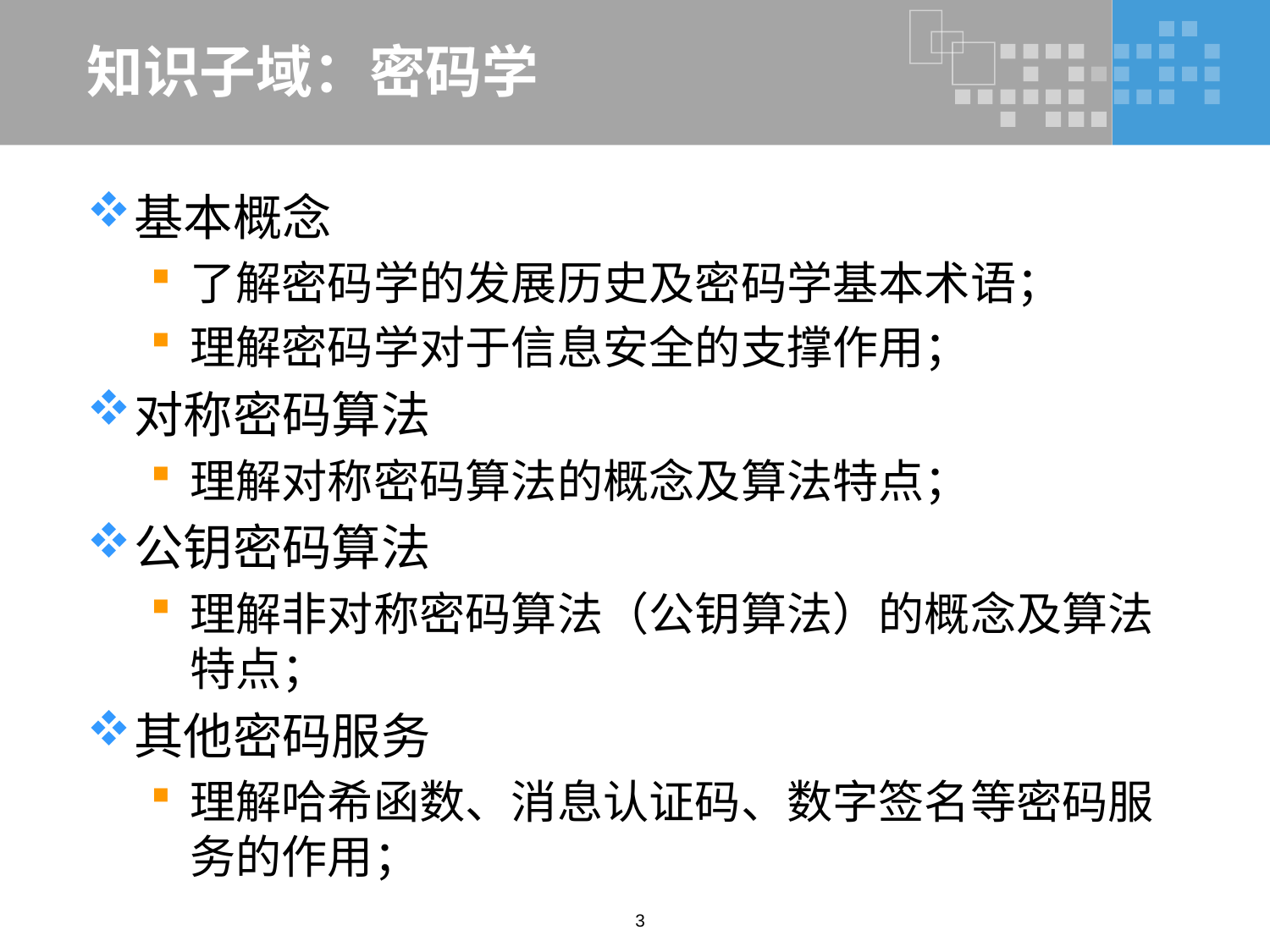

# 知识子域：密码学
基本概念
了解密码学的发展历史及密码学基本术语；
理解密码学对于信息安全的支撑作用；
对称密码算法
理解对称密码算法的概念及算法特点；
公钥密码算法
理解非对称密码算法（公钥算法）的概念及算法特点；
其他密码服务
理解哈希函数、消息认证码、数字签名等密码服务的作用；

3